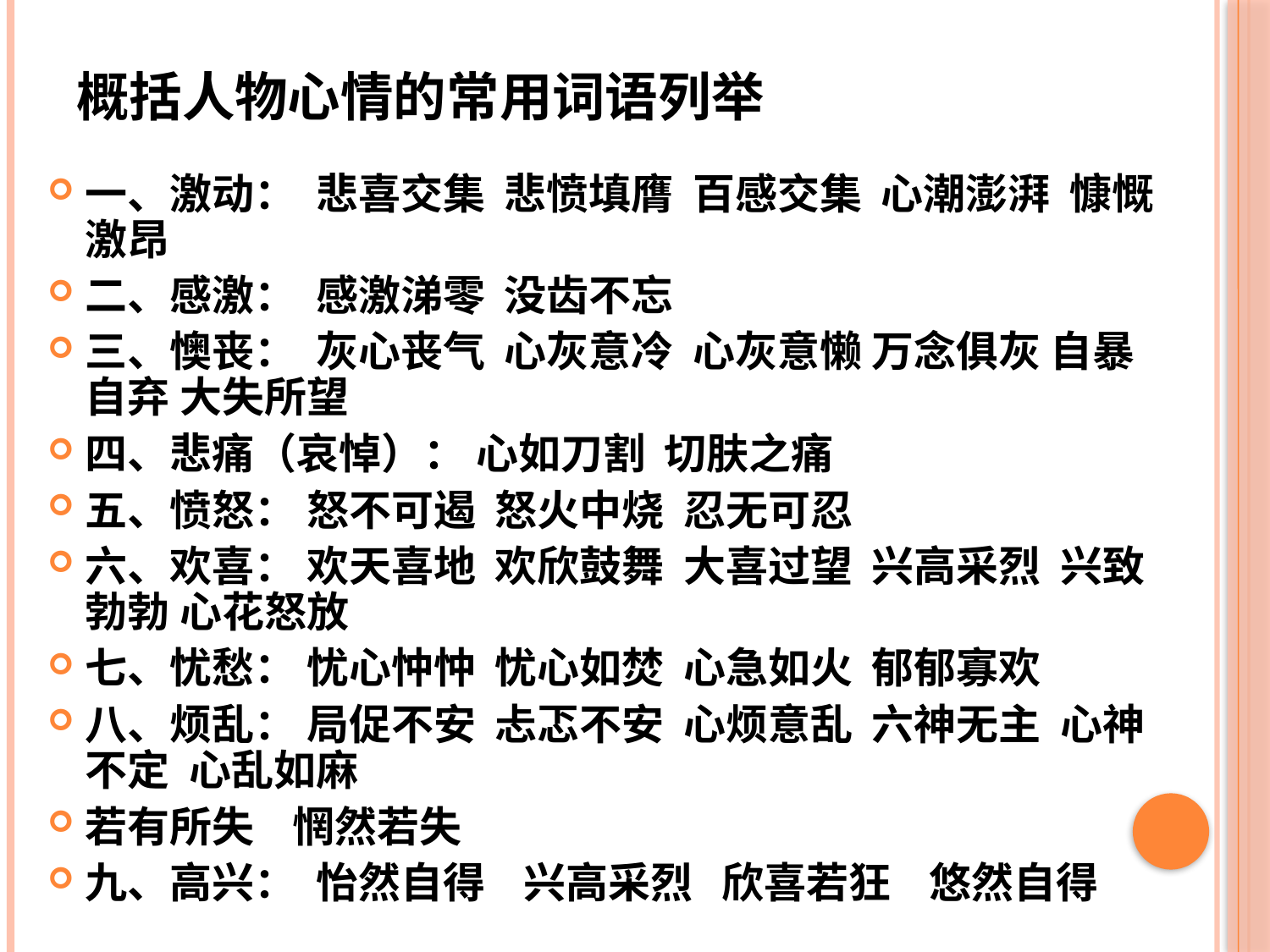

概括人物心情的常用词语列举
一、激动：  悲喜交集  悲愤填膺  百感交集  心潮澎湃  慷慨激昂
二、感激：  感激涕零  没齿不忘
三、懊丧：  灰心丧气  心灰意冷  心灰意懒 万念俱灰 自暴自弃 大失所望
四、悲痛（哀悼）： 心如刀割  切肤之痛
五、愤怒： 怒不可遏  怒火中烧  忍无可忍
六、欢喜： 欢天喜地  欢欣鼓舞  大喜过望  兴高采烈  兴致勃勃 心花怒放
七、忧愁： 忧心忡忡  忧心如焚  心急如火  郁郁寡欢
八、烦乱： 局促不安  忐忑不安  心烦意乱  六神无主  心神不定  心乱如麻
若有所失    惘然若失
九、高兴：  怡然自得    兴高采烈   欣喜若狂    悠然自得